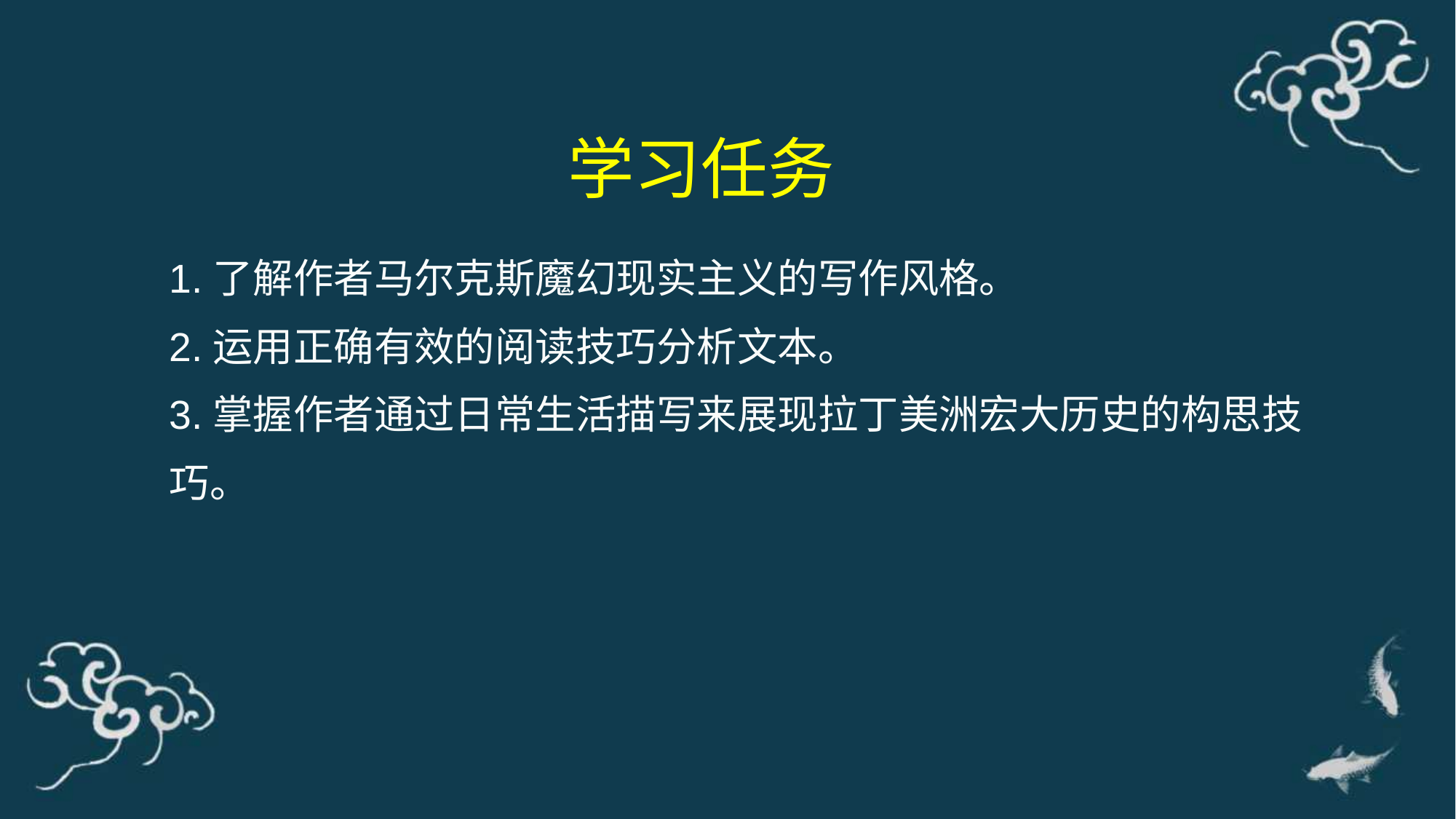

学习任务
1.了解作者马尔克斯魔幻现实主义的写作风格。
2.运用正确有效的阅读技巧分析文本。
3.掌握作者通过日常生活描写来展现拉丁美洲宏大历史的构思技巧。